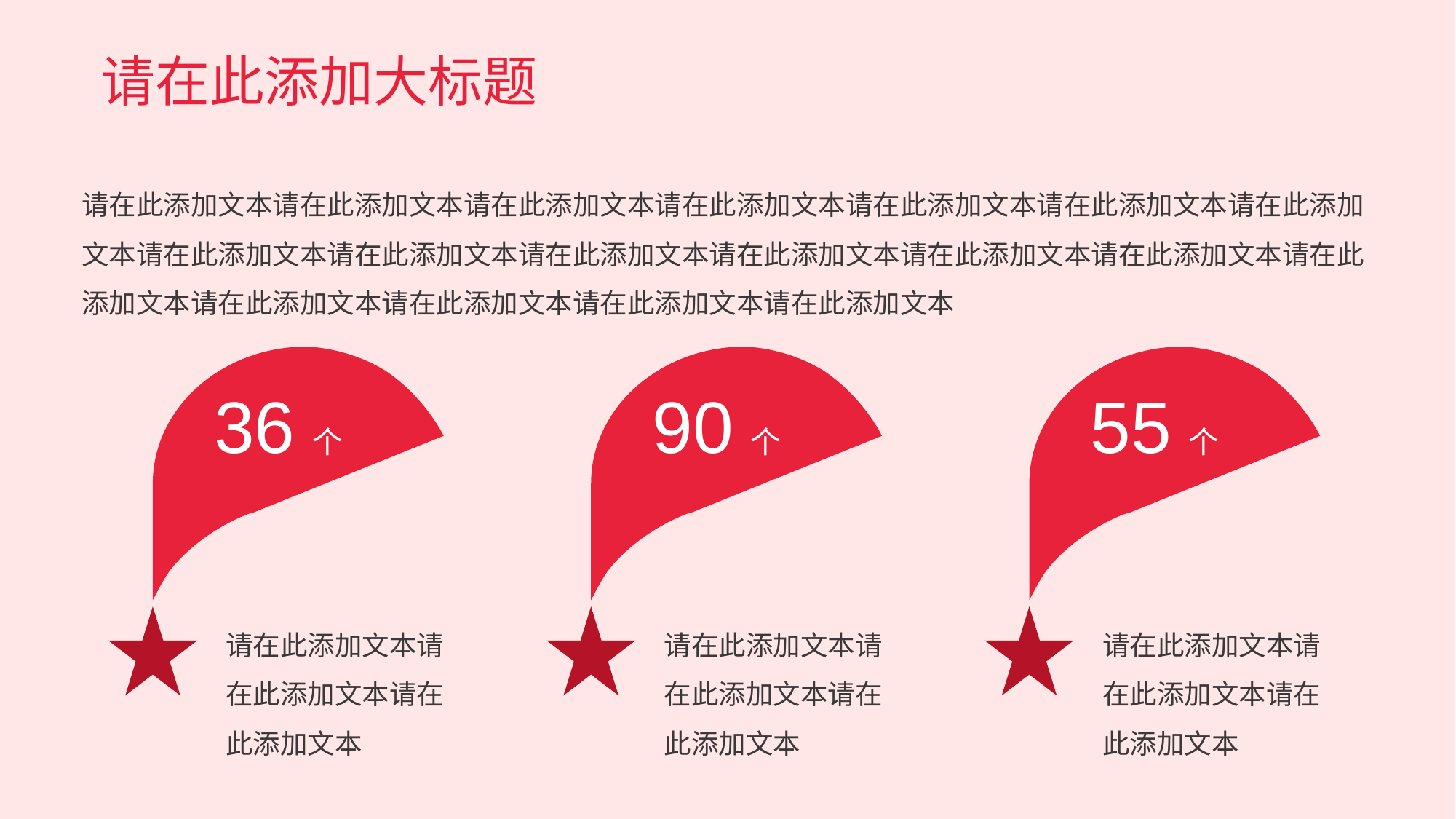

# 请在此添加大标题
请在此添加文本请在此添加文本请在此添加文本请在此添加文本请在此添加文本请在此添加文本请在此添加文本请在此添加文本请在此添加文本请在此添加文本请在此添加文本请在此添加文本请在此添加文本请在此添加文本请在此添加文本请在此添加文本请在此添加文本请在此添加文本

36个
90个
55个

请在此添加文本请在此添加文本请在此添加文本

请在此添加文本请在此添加文本请在此添加文本

请在此添加文本请在此添加文本请在此添加文本